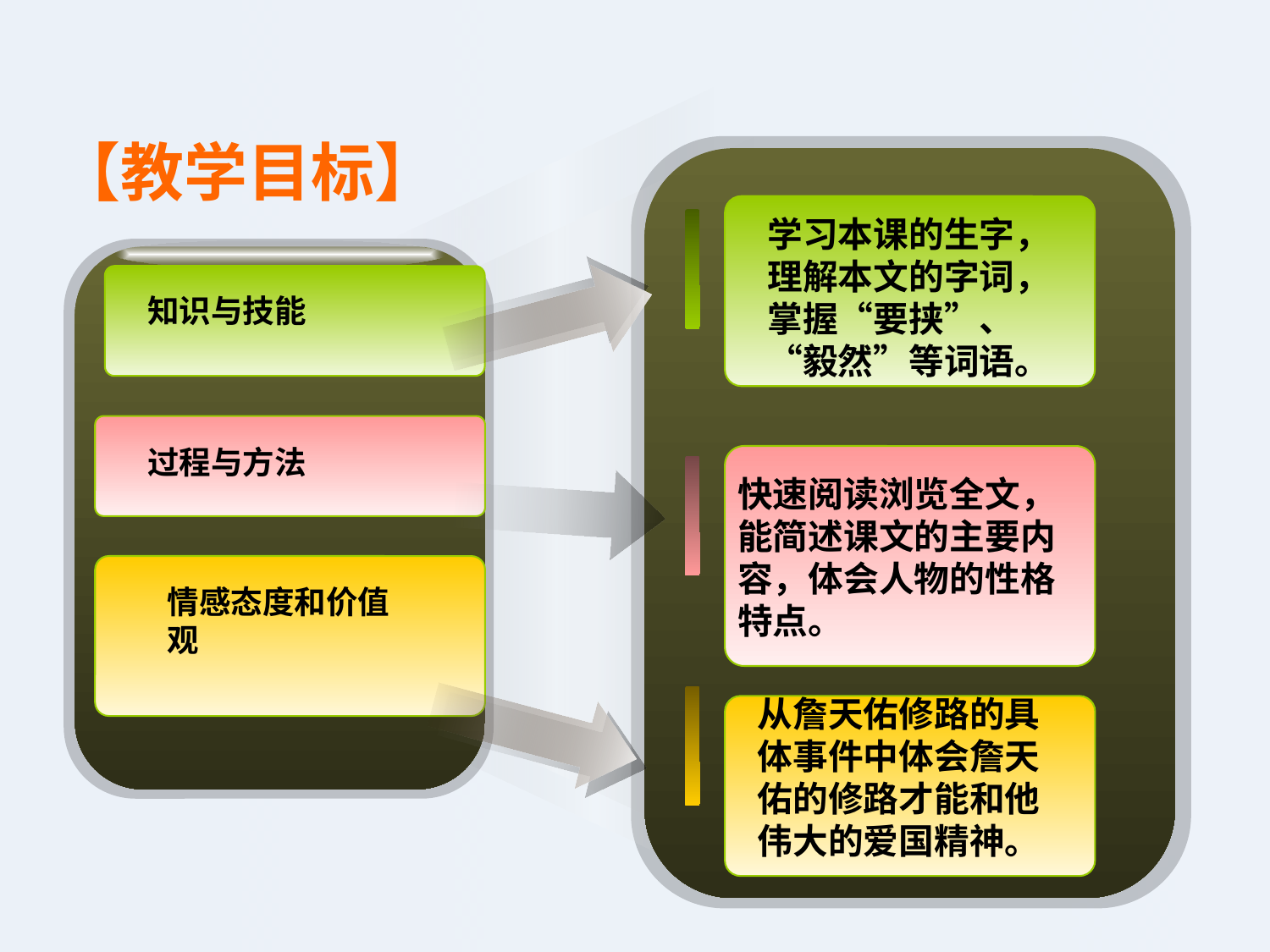

【教学目标】

学习本课的生字，理解本文的字词，掌握“要挟”、“毅然”等词语。

知识与技能

过程与方法

快速阅读浏览全文，能简述课文的主要内容，体会人物的性格特点。

情感态度和价值观

从詹天佑修路的具体事件中体会詹天佑的修路才能和他伟大的爱国精神。